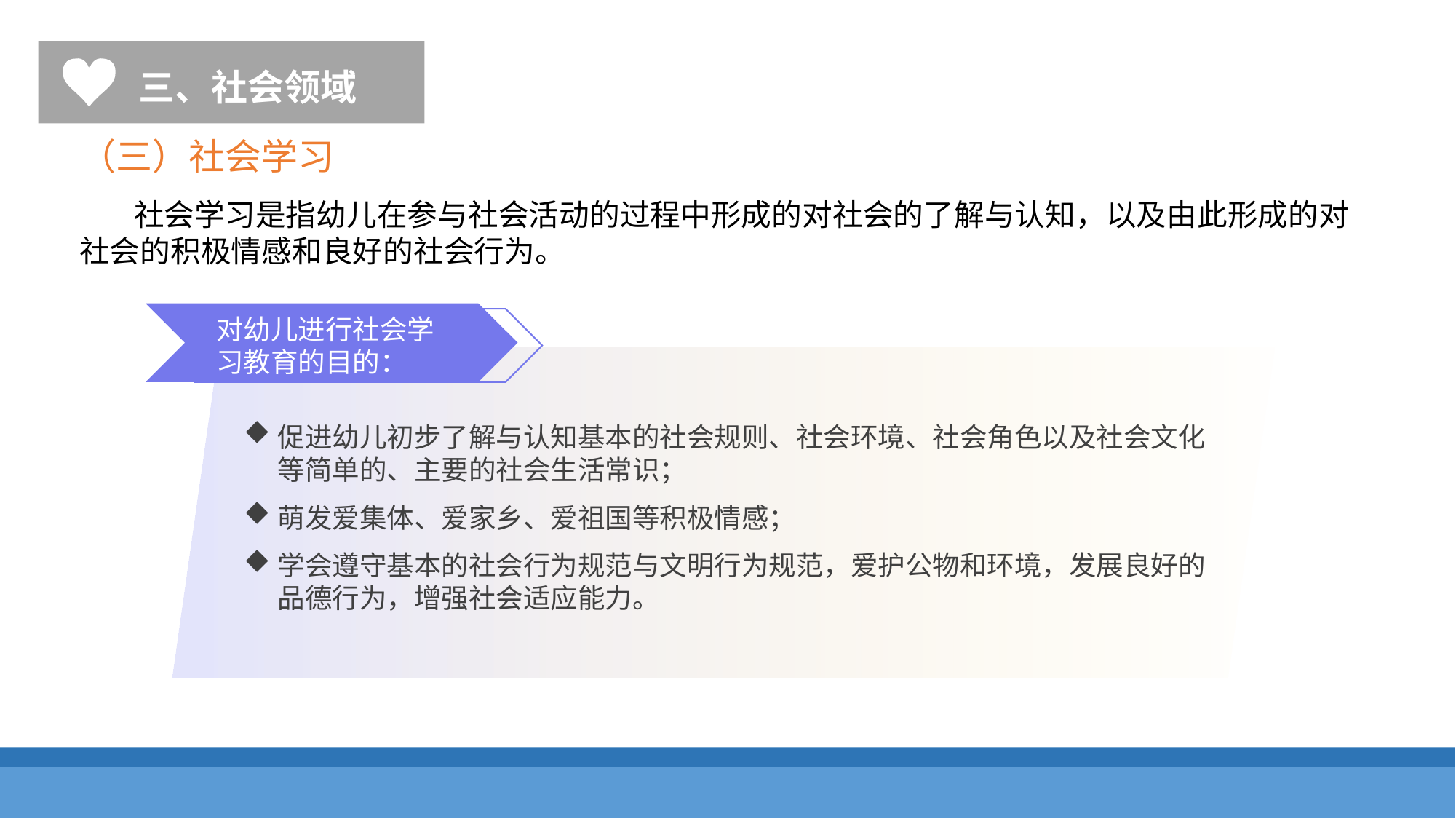

三、社会领域
（三）社会学习
社会学习是指幼儿在参与社会活动的过程中形成的对社会的了解与认知，以及由此形成的对社会的积极情感和良好的社会行为。

对幼儿进行社会学习教育的目的：

促进幼儿初步了解与认知基本的社会规则、社会环境、社会角色以及社会文化等简单的、主要的社会生活常识；
萌发爱集体、爱家乡、爱祖国等积极情感；
学会遵守基本的社会行为规范与文明行为规范，爱护公物和环境，发展良好的品德行为，增强社会适应能力。